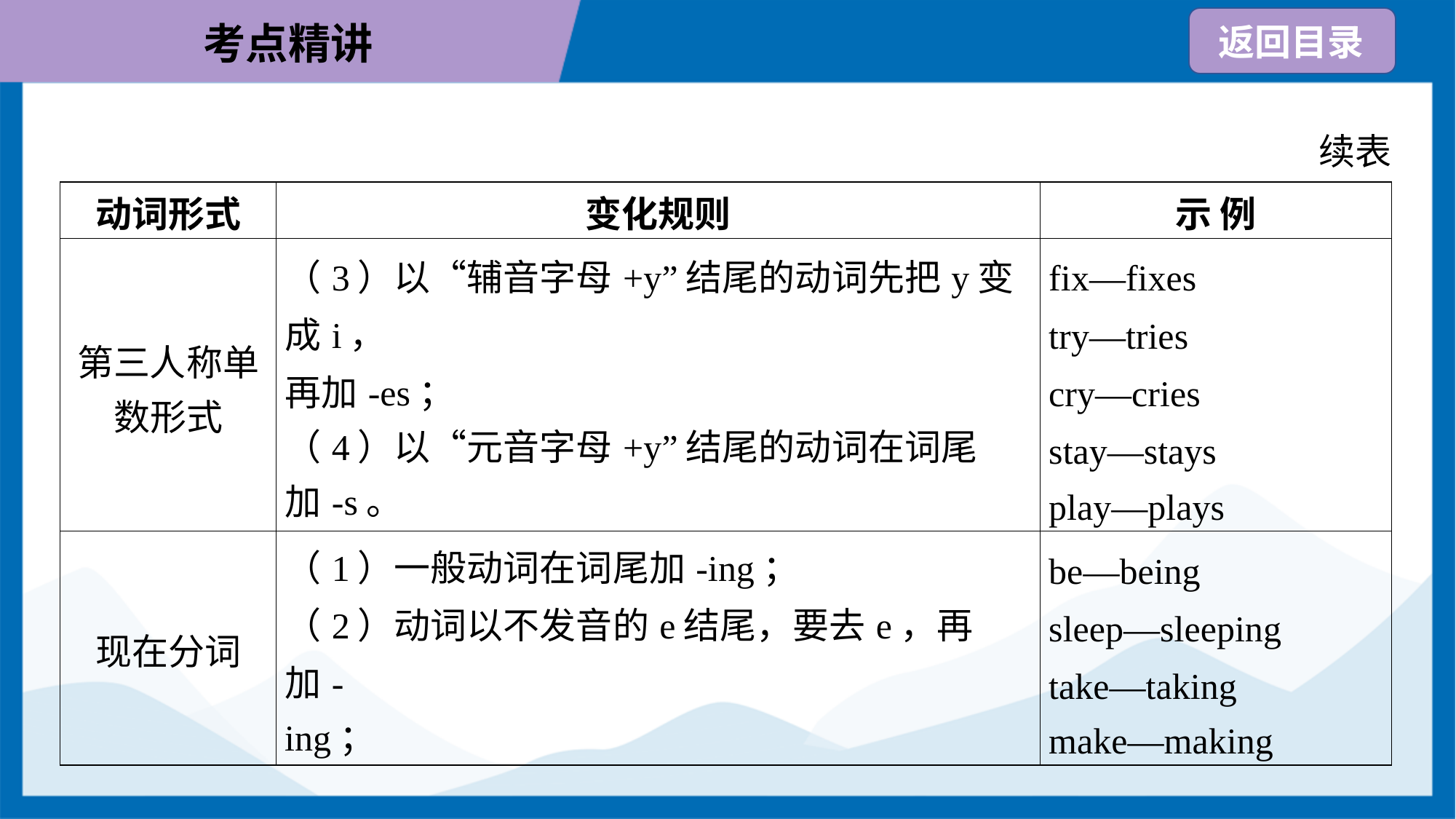

续表
| 动词形式 | 变化规则 | 示 例 |
| --- | --- | --- |
| 第三人称单 数形式 | （3）以“辅音字母+y”结尾的动词先把y变成i， 再加-es； （4）以“元音字母+y”结尾的动词在词尾加-s。 | fix—fixes try—tries cry—cries stay—stays play—plays |
| 现在分词 | （1）一般动词在词尾加-ing； （2）动词以不发音的e结尾，要去e，再加- ing； | be—being sleep—sleeping take—taking make—making |